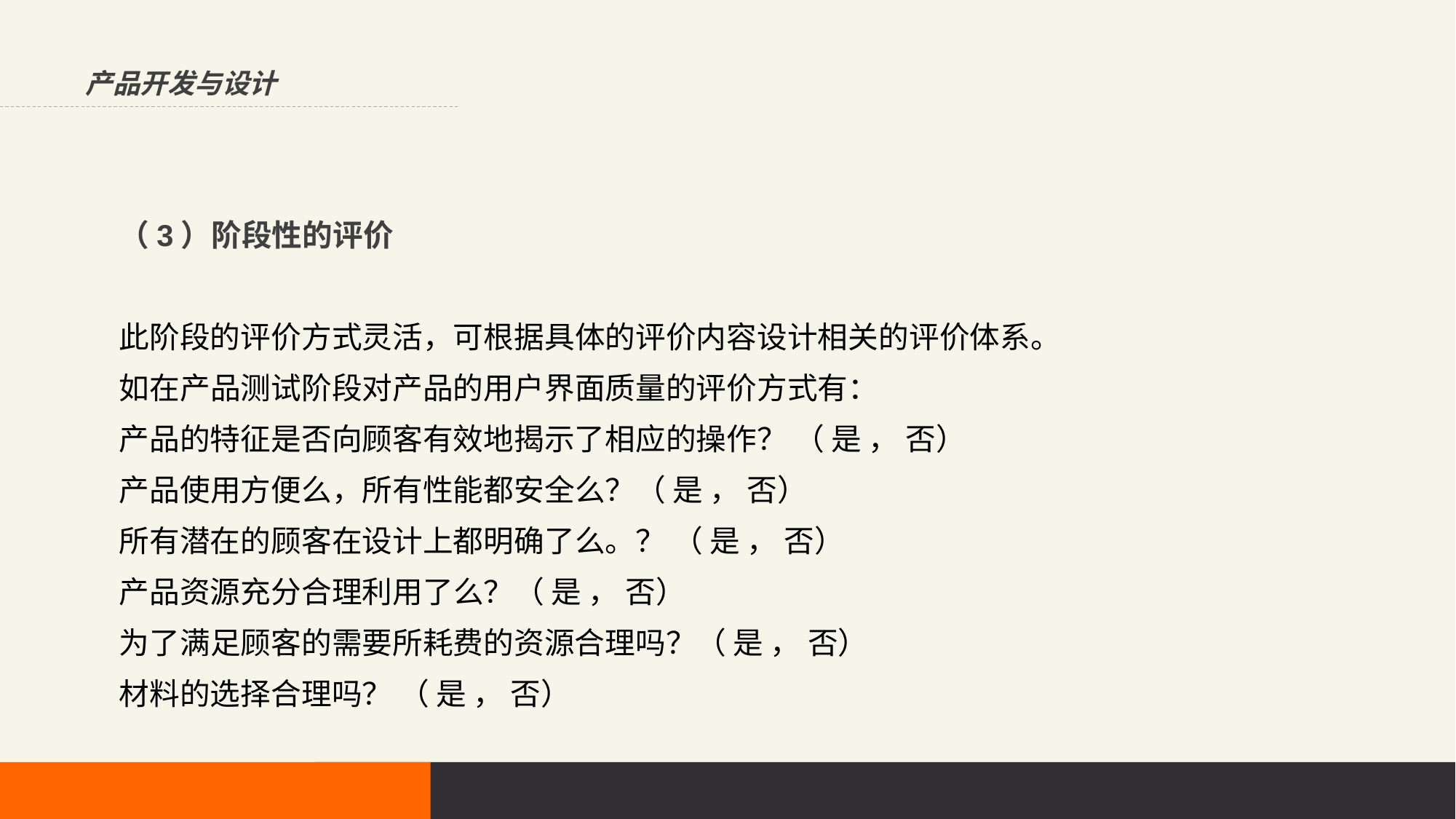

产品开发与设计
（3）阶段性的评价

此阶段的评价方式灵活，可根据具体的评价内容设计相关的评价体系。
如在产品测试阶段对产品的用户界面质量的评价方式有：
产品的特征是否向顾客有效地揭示了相应的操作？ （ 是 ， 否）
产品使用方便么，所有性能都安全么？（ 是 ， 否）
所有潜在的顾客在设计上都明确了么。？ （ 是 ， 否）
产品资源充分合理利用了么？（ 是 ， 否）
为了满足顾客的需要所耗费的资源合理吗？（ 是 ， 否）
材料的选择合理吗？ （ 是 ， 否）